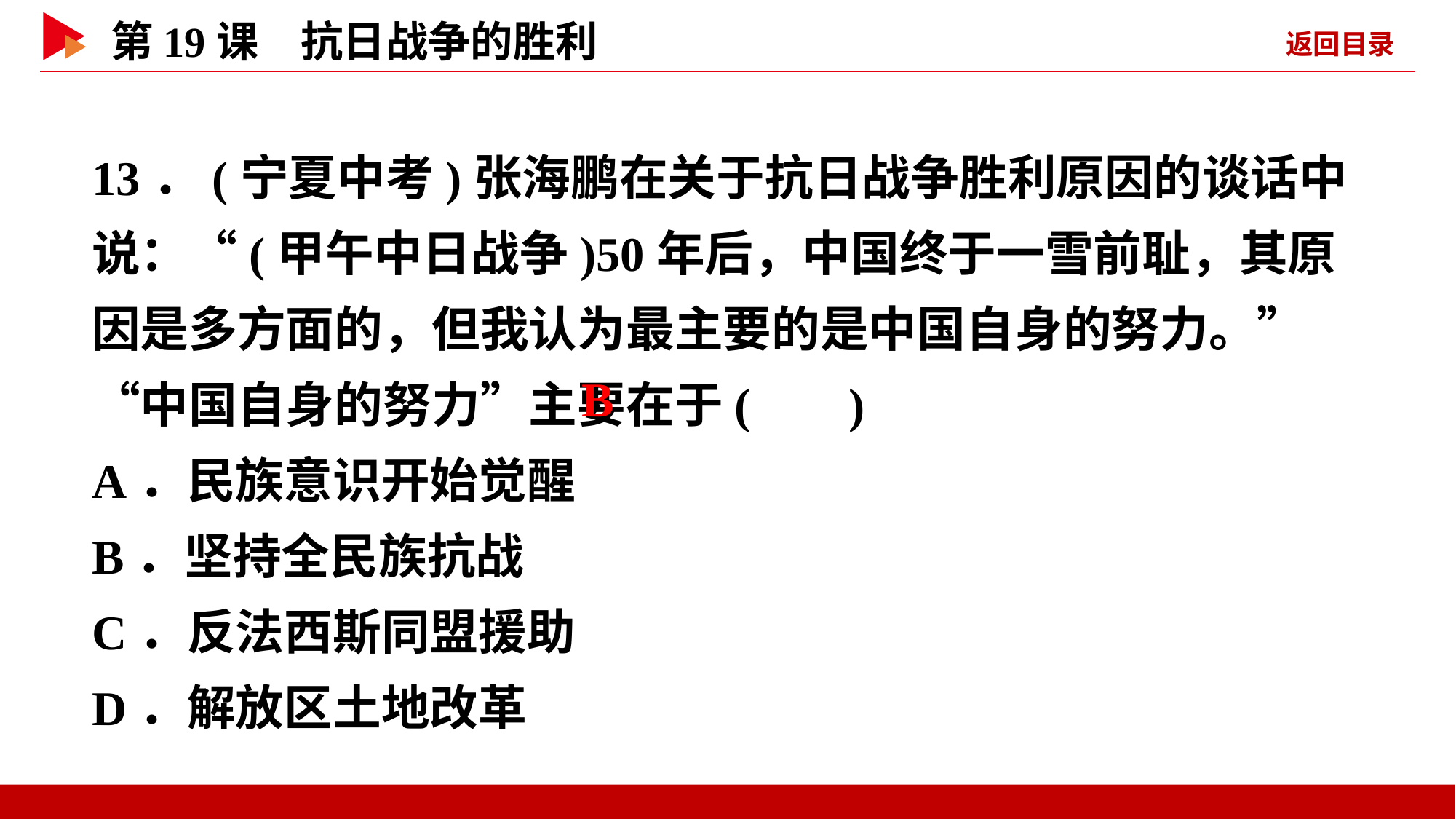

13．(宁夏中考)张海鹏在关于抗日战争胜利原因的谈话中说：“(甲午中日战争)50年后，中国终于一雪前耻，其原因是多方面的，但我认为最主要的是中国自身的努力。”“中国自身的努力”主要在于(        )
A．民族意识开始觉醒
B．坚持全民族抗战
C．反法西斯同盟援助
D．解放区土地改革
   B